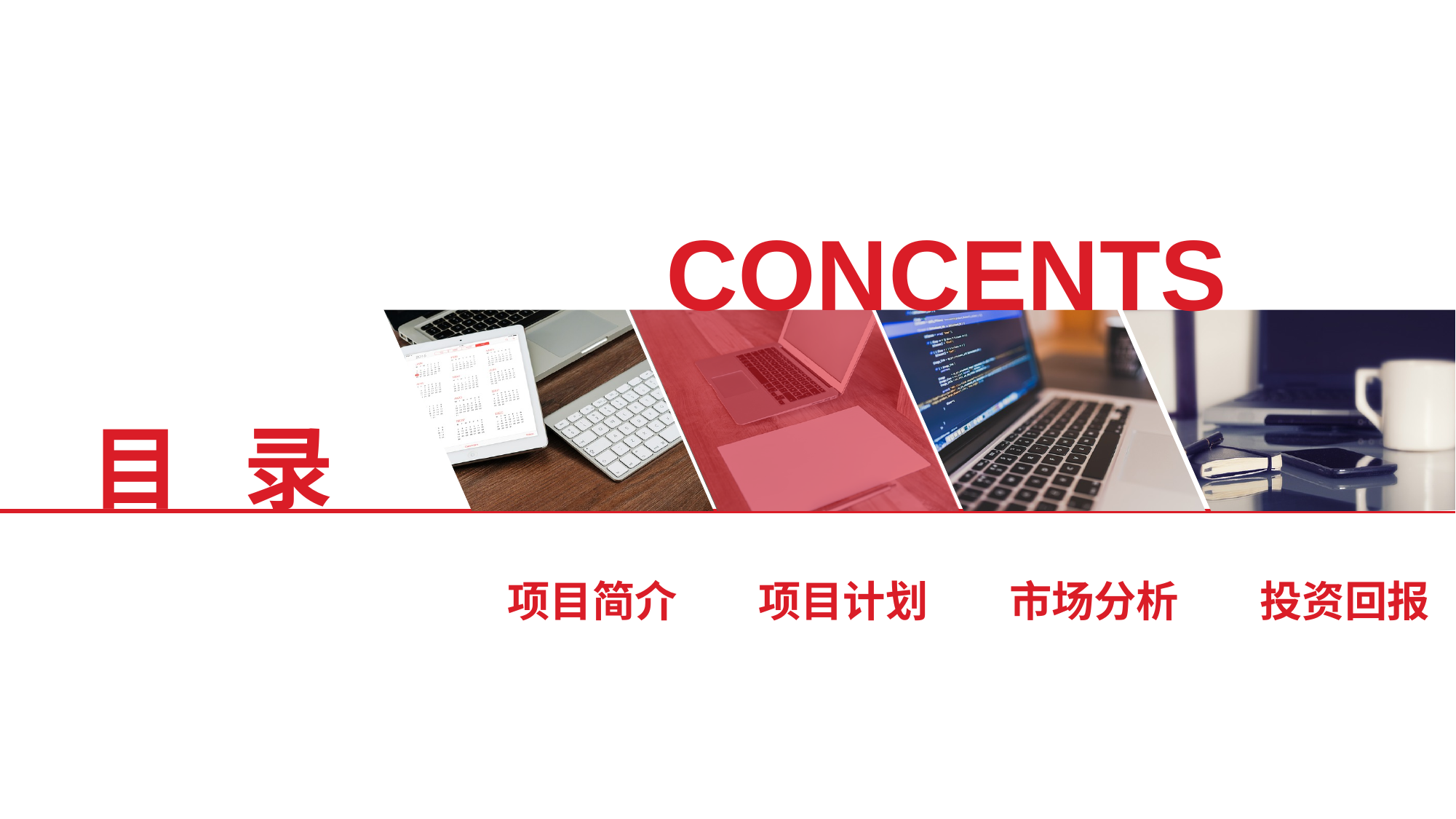

CONCENTS

目   录
项目简介
项目计划
市场分析
投资回报